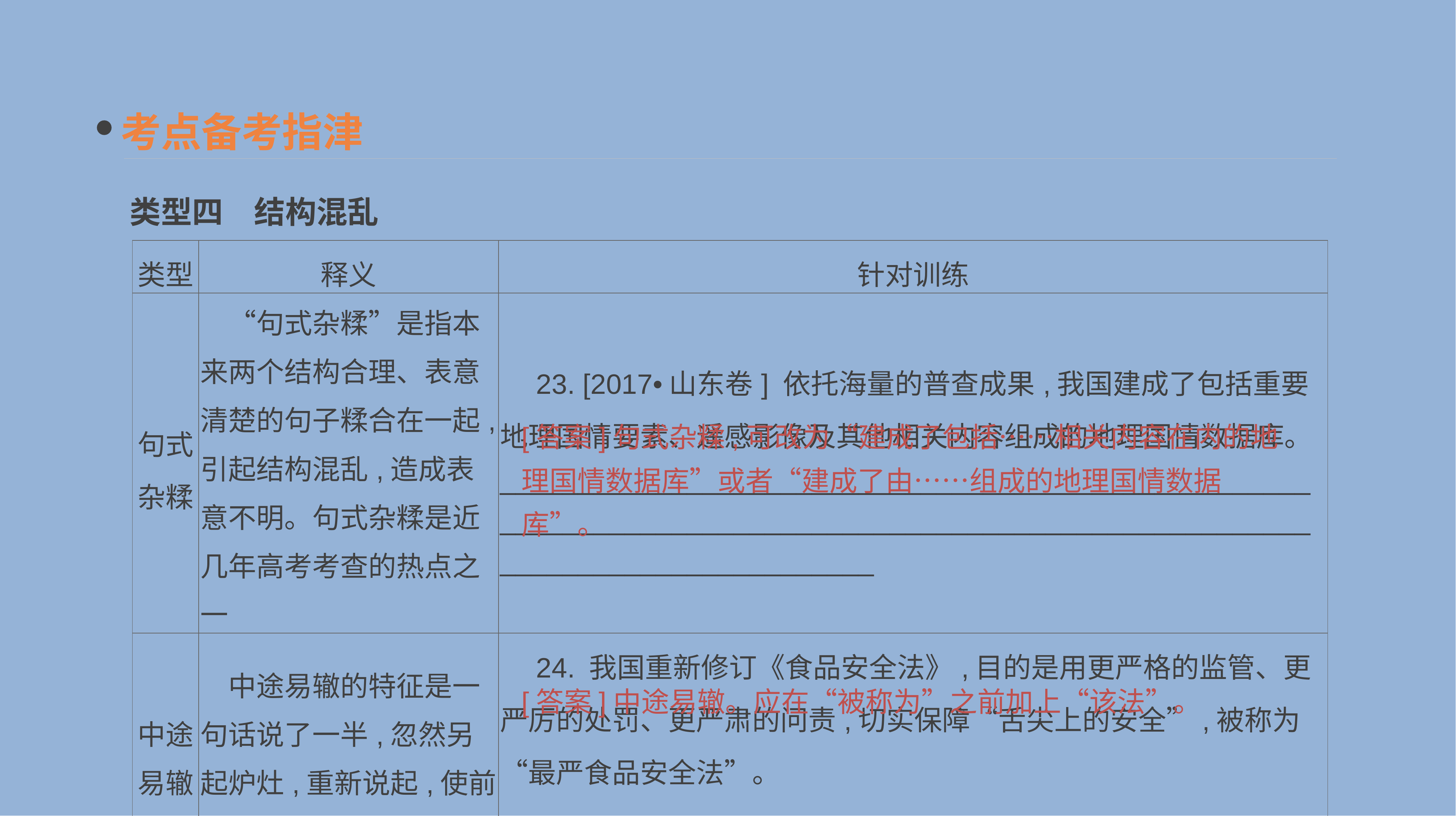

考点备考指津

类型四　结构混乱
| 类型 | 释义 | 针对训练 |
| --- | --- | --- |
| 句式杂糅 | “句式杂糅”是指本来两个结构合理、表意清楚的句子糅合在一起,引起结构混乱,造成表意不明。句式杂糅是近几年高考考查的热点之一 | 23. [2017•山东卷] 依托海量的普查成果,我国建成了包括重要地理国情要素、遥感影像及其他相关内容组成的地理国情数据库。 \_\_\_\_\_\_\_\_\_\_\_\_\_\_\_\_\_\_\_\_\_\_\_\_\_\_\_\_\_\_\_\_\_\_\_\_\_\_\_\_\_\_\_\_\_\_\_\_\_\_\_\_\_\_\_\_\_\_\_\_\_\_\_\_\_\_\_\_\_\_\_\_\_\_\_\_\_\_\_\_\_\_\_\_\_\_\_\_\_\_\_\_\_\_\_\_\_\_\_\_\_\_\_\_\_\_\_\_\_\_\_\_\_\_\_\_\_\_\_\_\_\_\_\_\_\_\_\_ |
| 中途 易辙 | 中途易辙的特征是一句话说了一半,忽然另起炉灶,重新说起,使前一句话的意思游离 | 24. 我国重新修订《食品安全法》,目的是用更严格的监管、更严厉的处罚、更严肃的问责,切实保障“舌尖上的安全”,被称为“最严食品安全法”。 \_\_\_\_\_\_\_\_\_\_\_\_\_\_\_\_\_\_\_\_\_\_\_\_\_\_\_\_\_\_\_\_\_\_\_\_\_\_\_\_\_\_\_\_\_\_\_\_\_\_\_\_\_\_\_\_\_\_\_\_\_\_\_\_\_ |
[答案]句式杂糅,可改为“建成了包括……相关内容在内的地理国情数据库”或者“建成了由……组成的地理国情数据库”。
[答案]中途易辙。应在“被称为”之前加上“该法”。